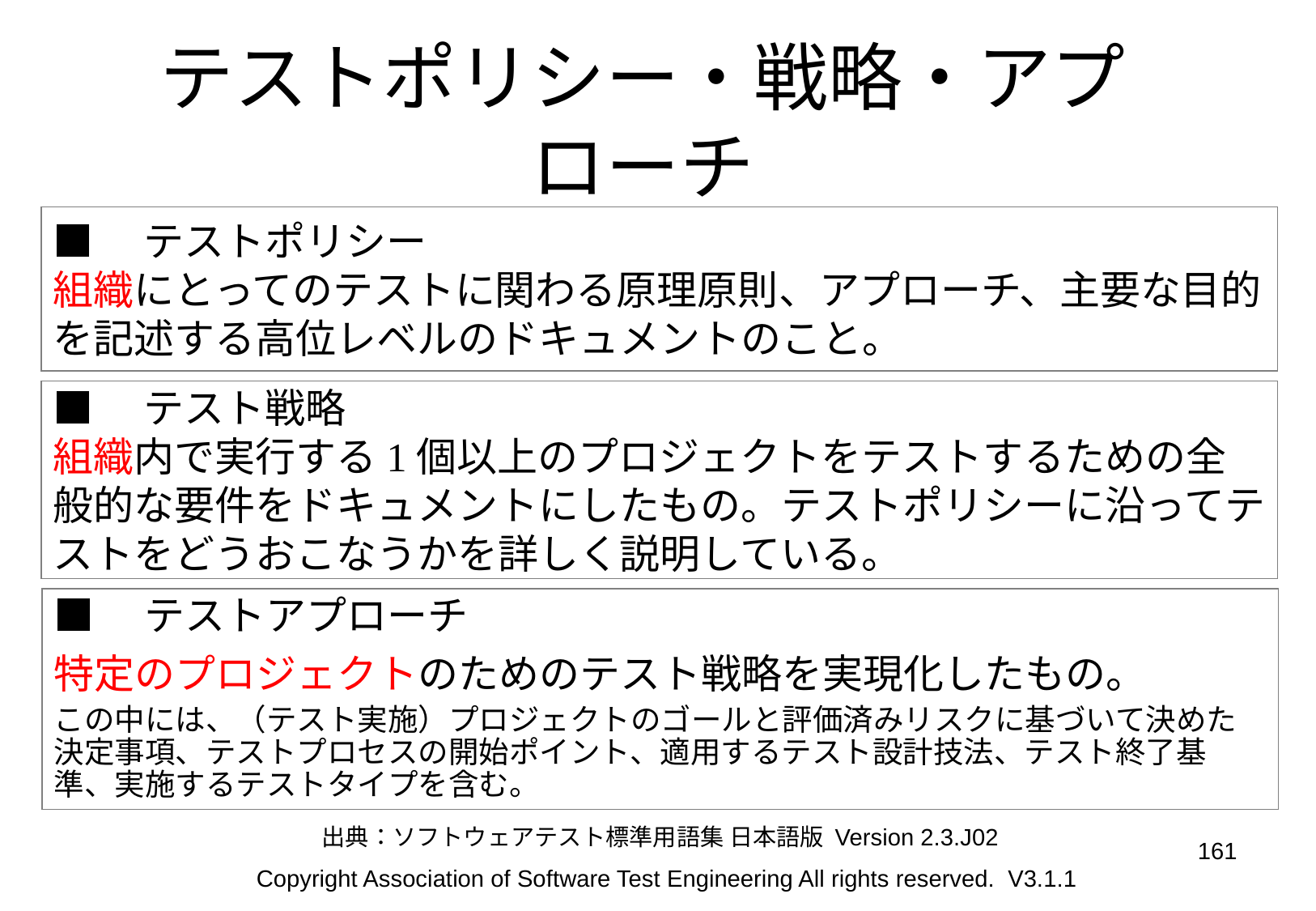

# テストポリシー・戦略・アプローチ
■　テストポリシー
組織にとってのテストに関わる原理原則、アプローチ、主要な目的を記述する高位レベルのドキュメントのこと。
■　テスト戦略
組織内で実行する1個以上のプロジェクトをテストするための全般的な要件をドキュメントにしたもの。テストポリシーに沿ってテストをどうおこなうかを詳しく説明している。
■　テストアプローチ
特定のプロジェクトのためのテスト戦略を実現化したもの。
この中には、（テスト実施）プロジェクトのゴールと評価済みリスクに基づいて決めた決定事項、テストプロセスの開始ポイント、適用するテスト設計技法、テスト終了基準、実施するテストタイプを含む。
出典：ソフトウェアテスト標準用語集 日本語版 Version 2.3.J02
161
Copyright Association of Software Test Engineering All rights reserved.  V3.1.1